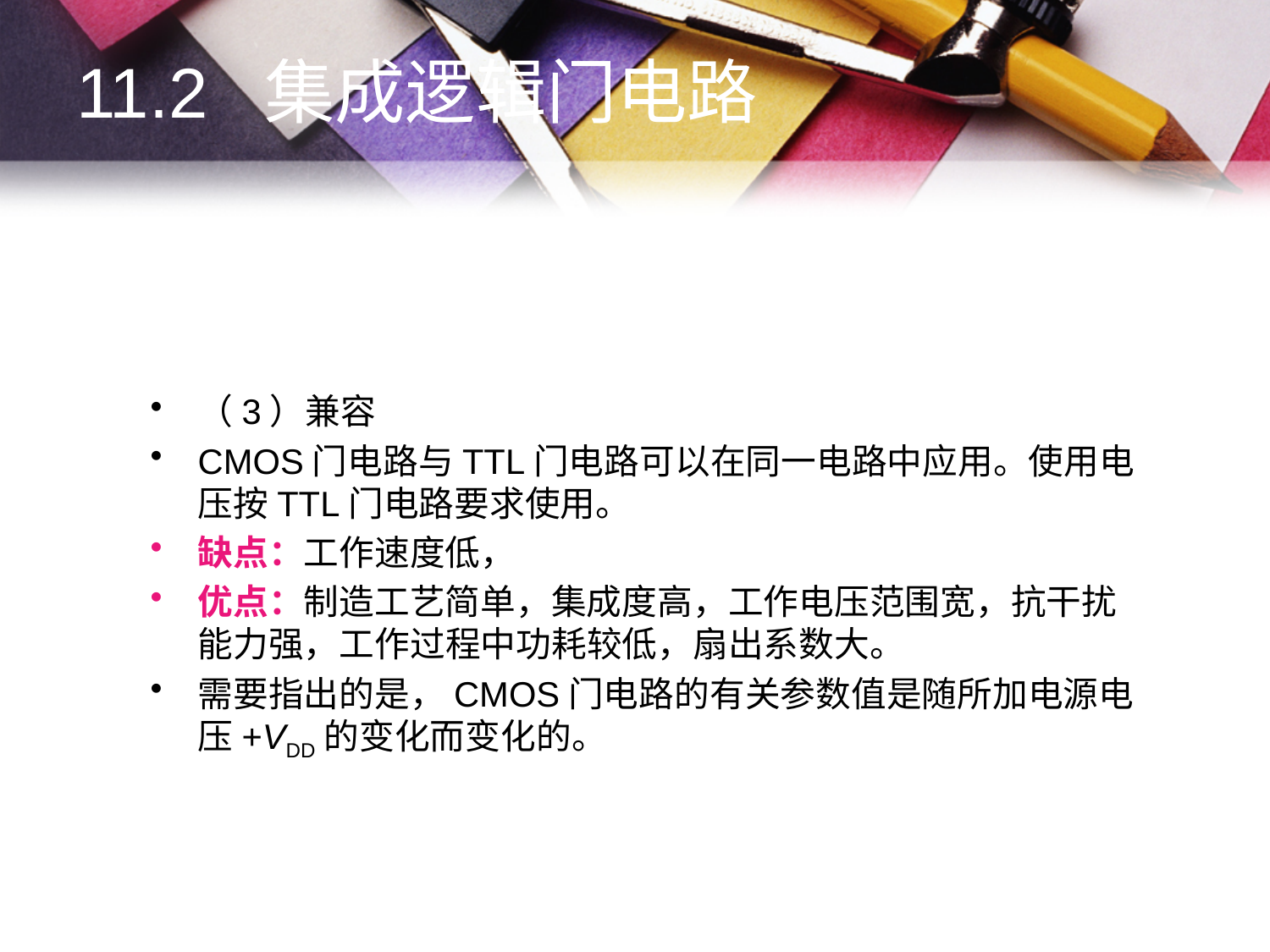

11.2  集成逻辑门电路
（3）兼容
CMOS门电路与TTL门电路可以在同一电路中应用。使用电压按TTL门电路要求使用。
缺点：工作速度低，
优点：制造工艺简单，集成度高，工作电压范围宽，抗干扰能力强，工作过程中功耗较低，扇出系数大。
需要指出的是，CMOS门电路的有关参数值是随所加电源电压+VDD的变化而变化的。